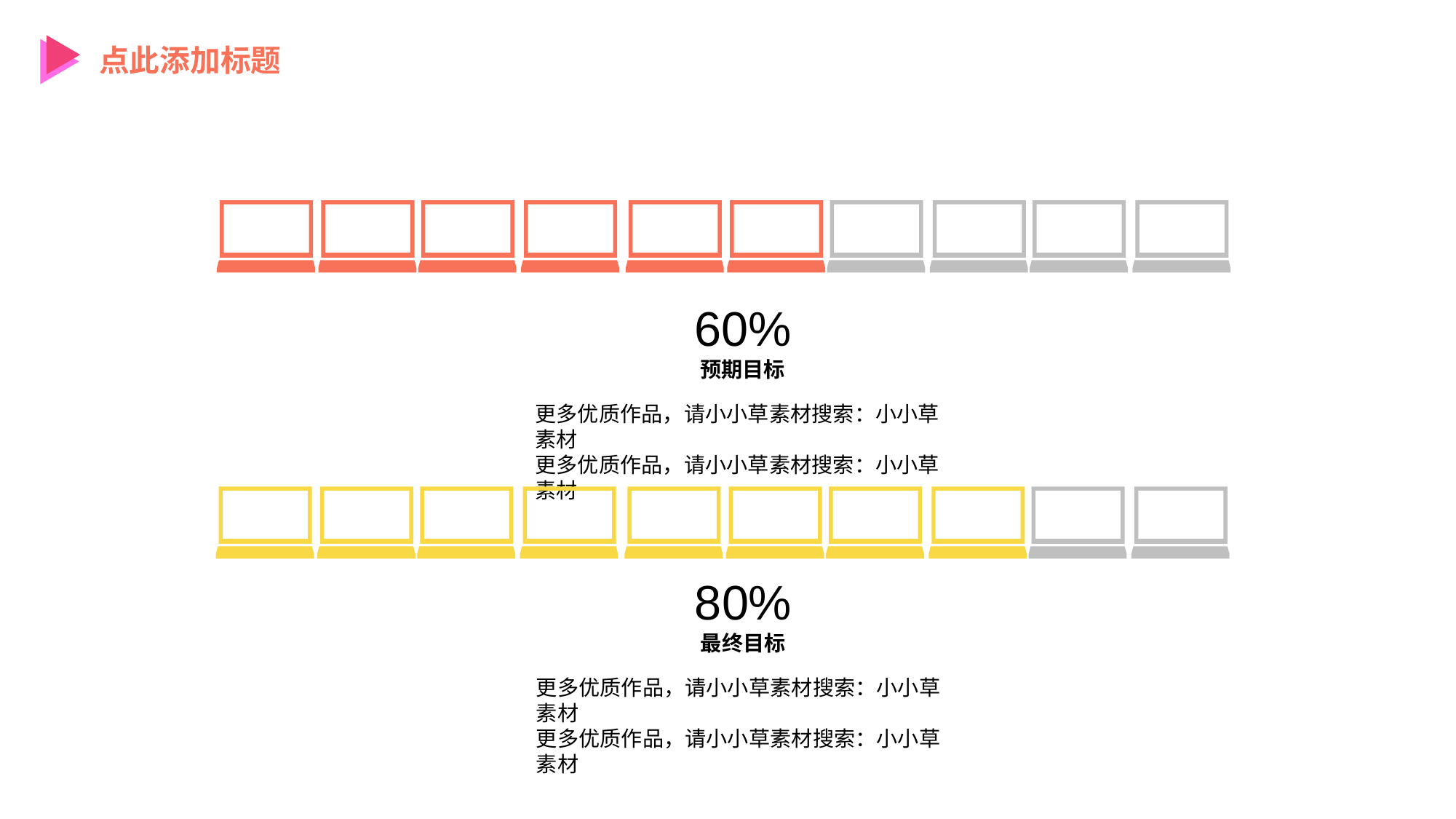

点此添加标题

60%
预期目标

更多优质作品，请小小草素材搜索：小小草素材
更多优质作品，请小小草素材搜索：小小草素材

80%
最终目标

更多优质作品，请小小草素材搜索：小小草素材
更多优质作品，请小小草素材搜索：小小草素材